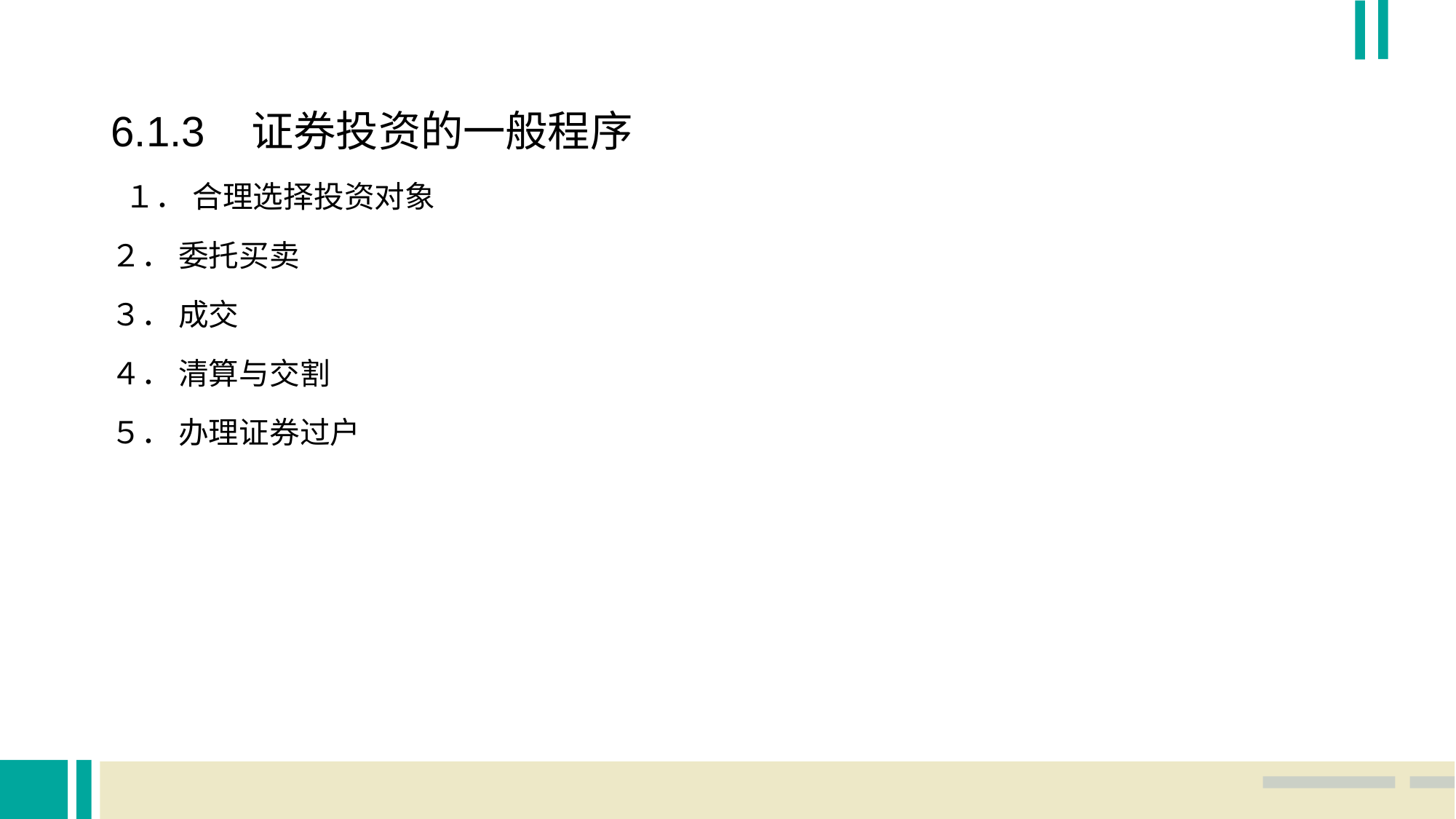

6.1.3   证券投资的一般程序
 １． 合理选择投资对象
２． 委托买卖
３． 成交
４． 清算与交割
５． 办理证券过户